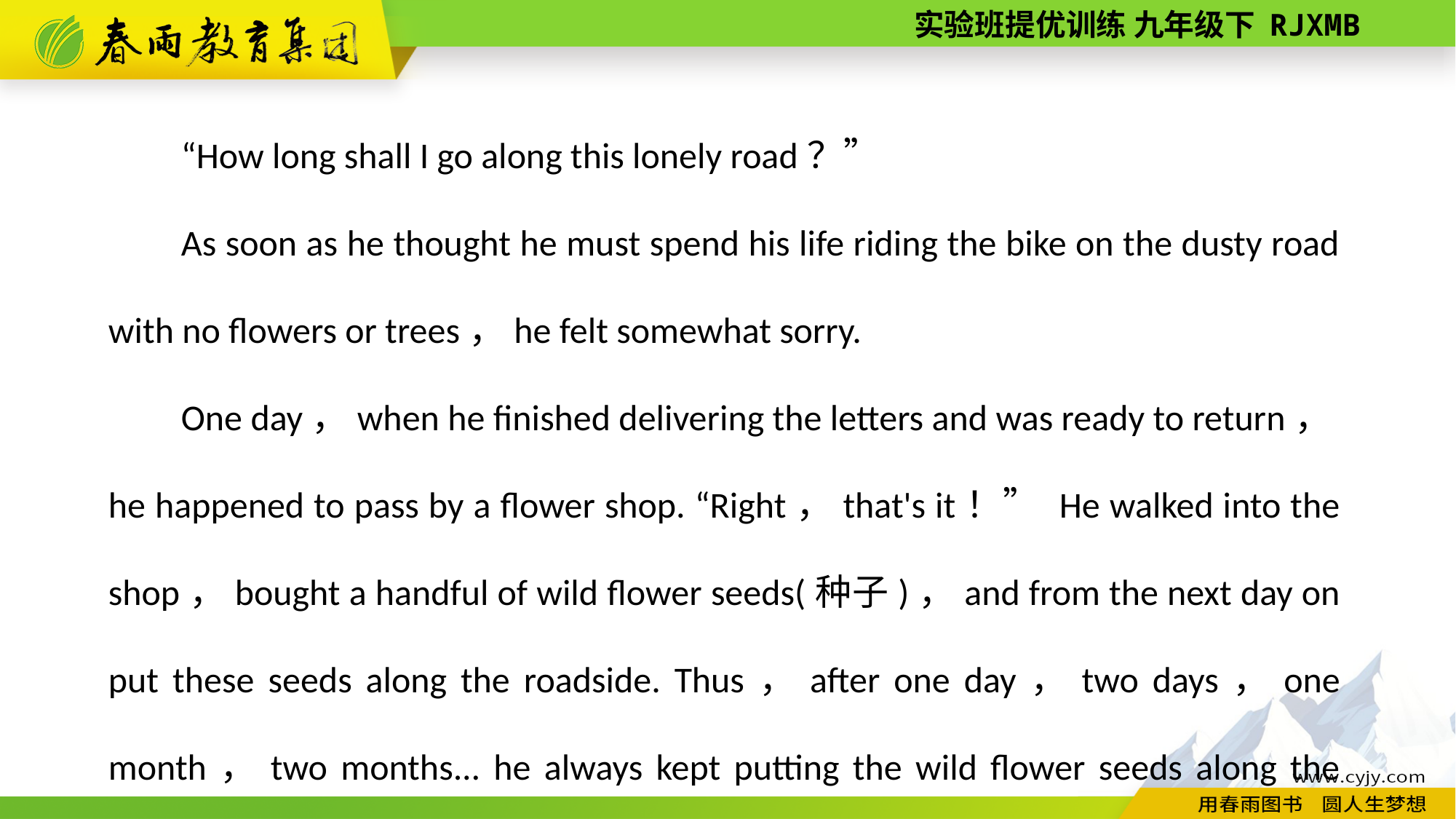

“How long shall I go along this lonely road？”
As soon as he thought he must spend his life riding the bike on the dusty road with no flowers or trees，he felt somewhat sorry.
One day，when he finished delivering the letters and was ready to return，he happened to pass by a flower shop. “Right，that's it！” He walked into the shop，bought a handful of wild flower seeds(种子)，and from the next day on put these seeds along the roadside. Thus，after one day，two days，one month，two months... he always kept putting the wild flower seeds along the roadside.